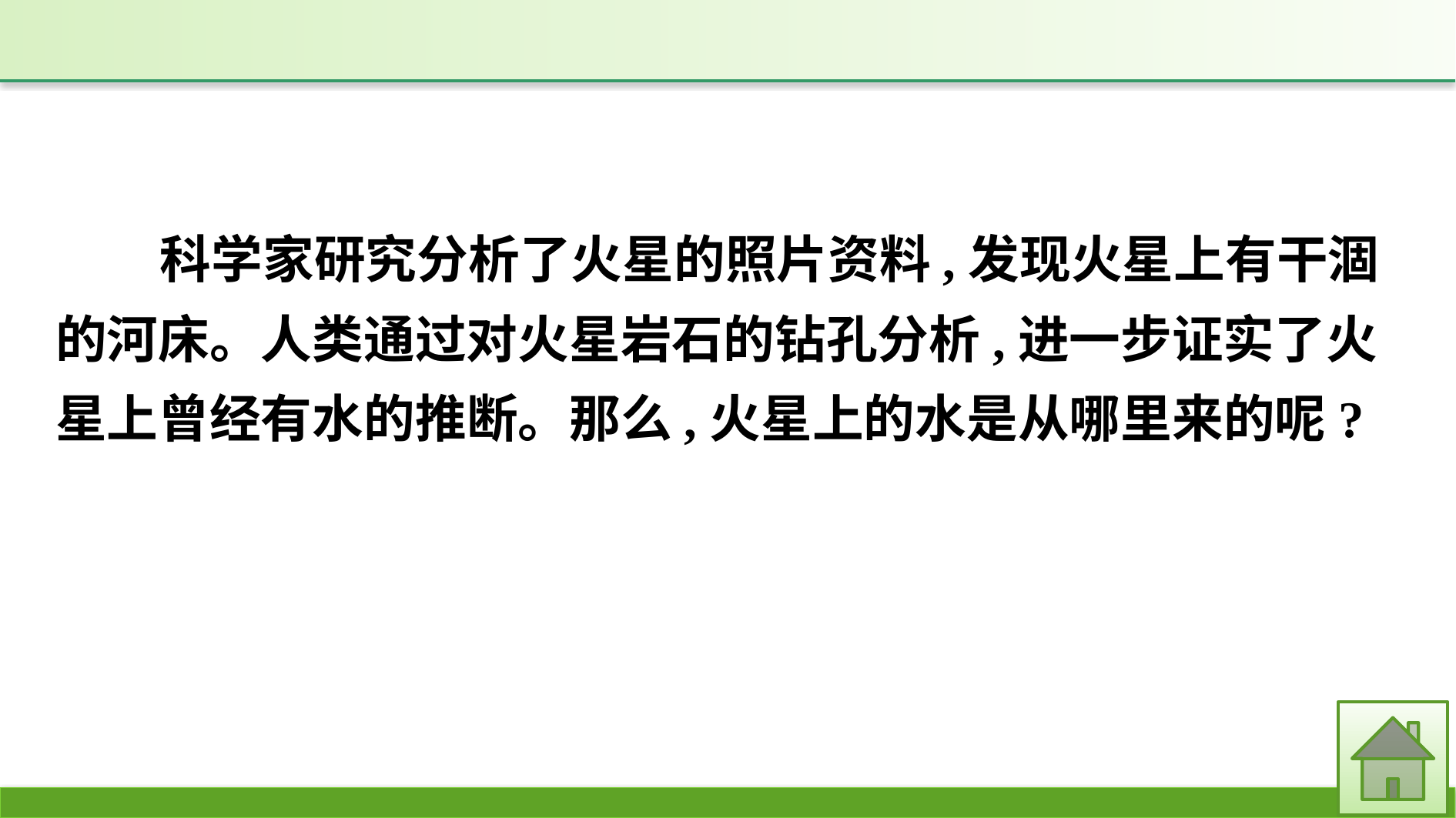

科学家研究分析了火星的照片资料,发现火星上有干涸的河床。人类通过对火星岩石的钻孔分析,进一步证实了火星上曾经有水的推断。那么,火星上的水是从哪里来的呢?